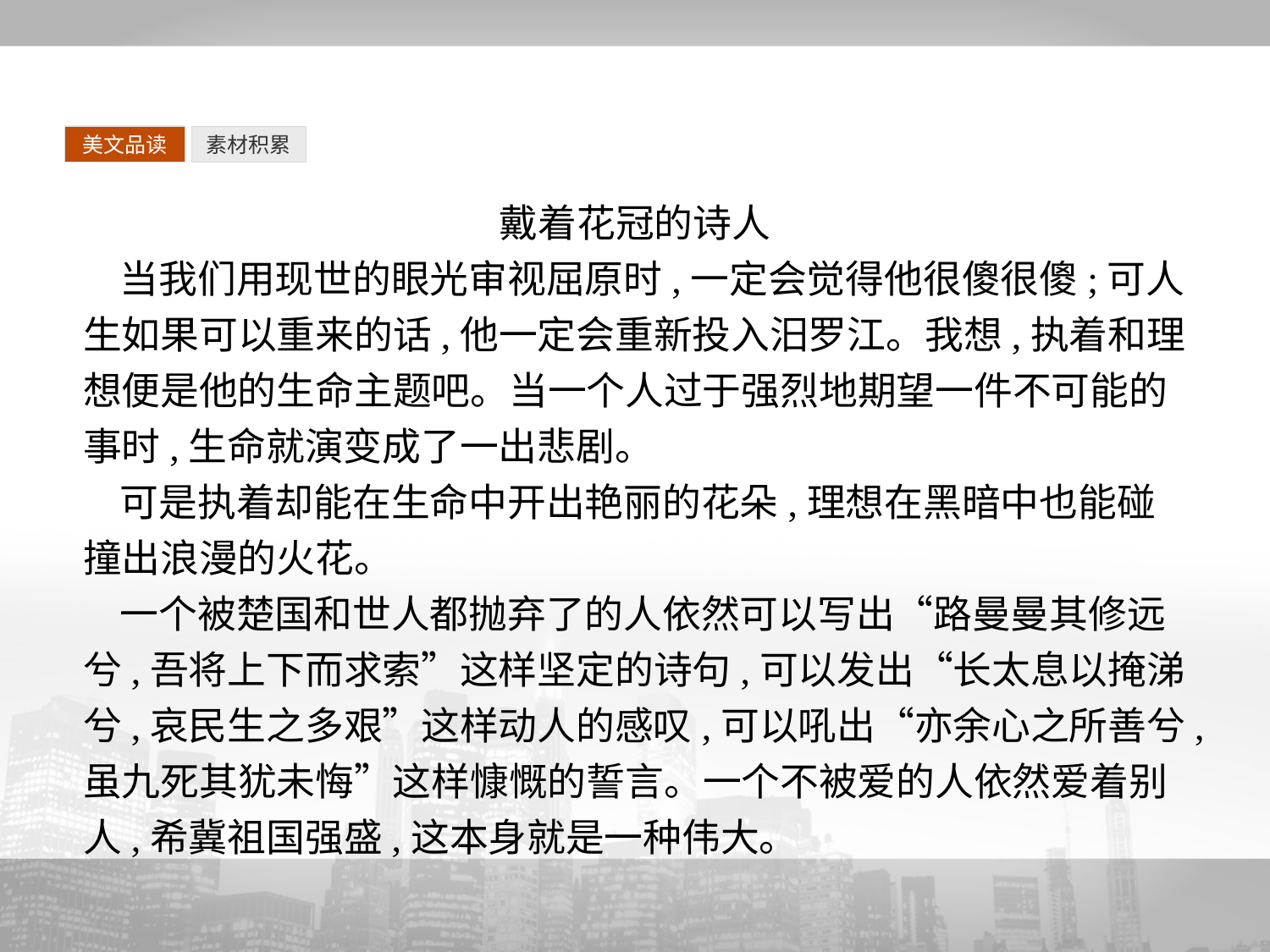

美文品读
素材积累
戴着花冠的诗人
当我们用现世的眼光审视屈原时,一定会觉得他很傻很傻;可人生如果可以重来的话,他一定会重新投入汨罗江。我想,执着和理想便是他的生命主题吧。当一个人过于强烈地期望一件不可能的事时,生命就演变成了一出悲剧。
可是执着却能在生命中开出艳丽的花朵,理想在黑暗中也能碰撞出浪漫的火花。
一个被楚国和世人都抛弃了的人依然可以写出“路曼曼其修远兮,吾将上下而求索”这样坚定的诗句,可以发出“长太息以掩涕兮,哀民生之多艰”这样动人的感叹,可以吼出“亦余心之所善兮,虽九死其犹未悔”这样慷慨的誓言。一个不被爱的人依然爱着别人,希冀祖国强盛,这本身就是一种伟大。